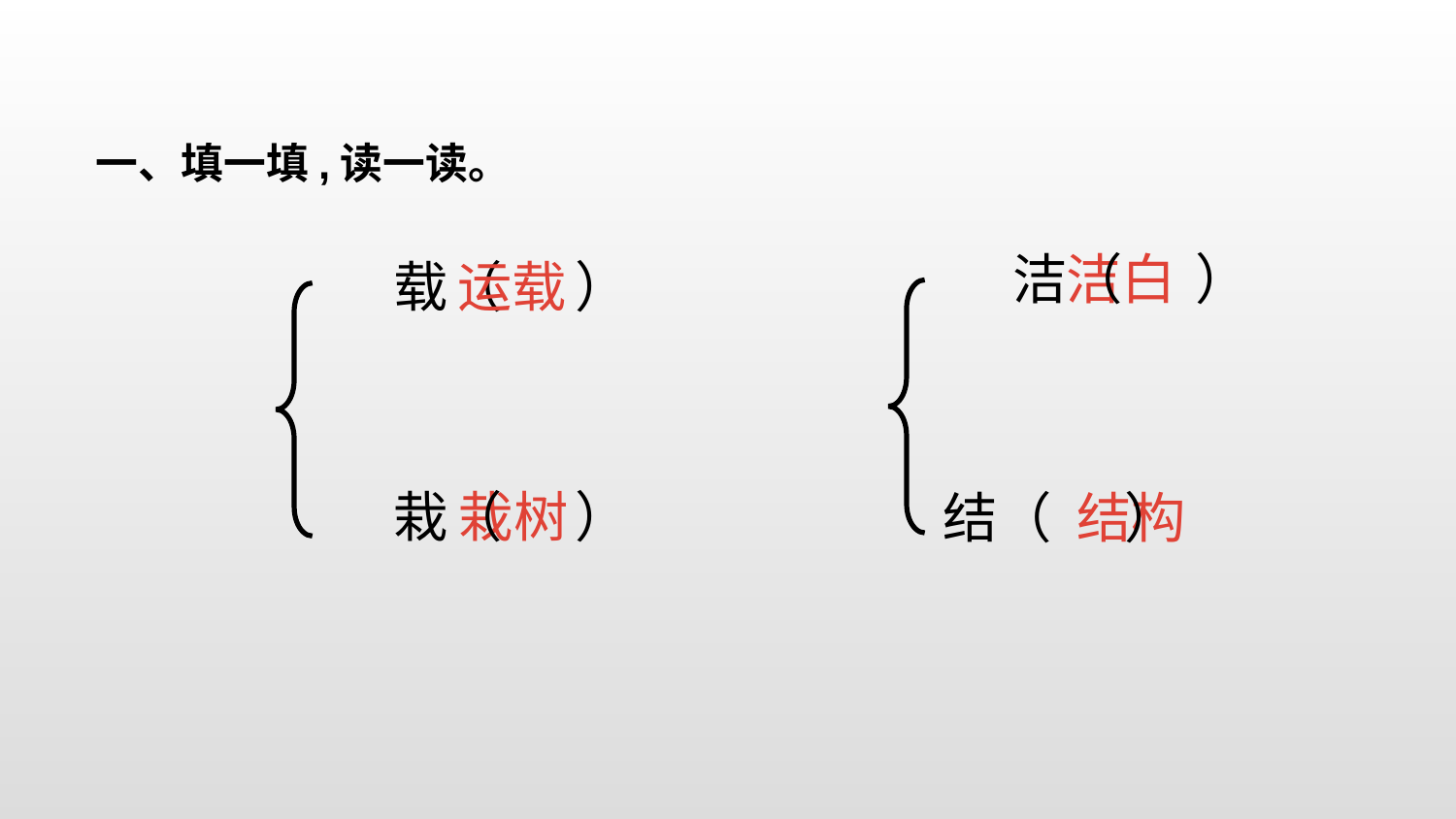

一、填一填,读一读。
洁（      ）

洁白
载（      ）

运载

栽树
栽（      ）

结（      ）

结构